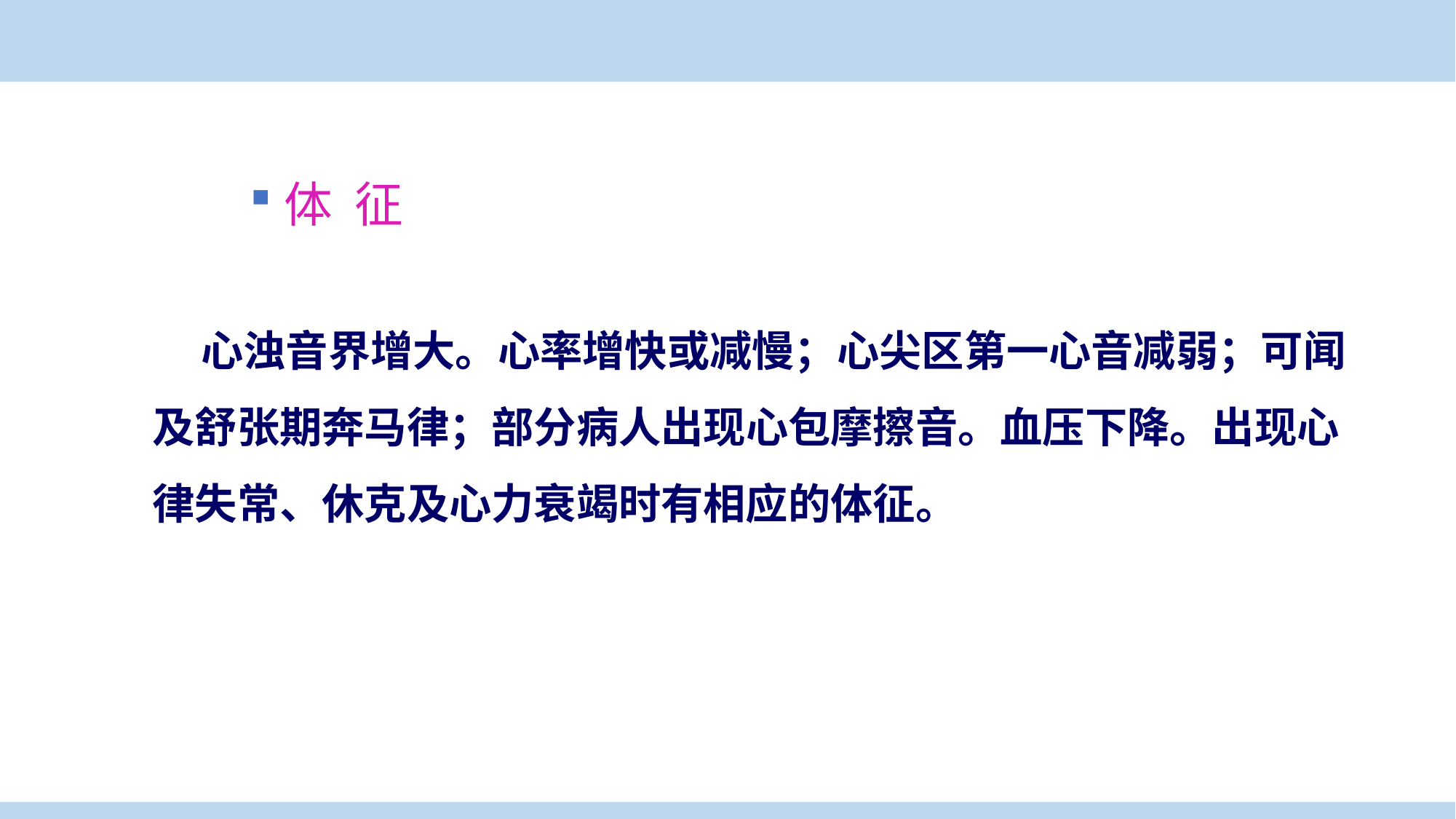

体  征

    心浊音界增大。心率增快或减慢；心尖区第一心音减弱；可闻及舒张期奔马律；部分病人出现心包摩擦音。血压下降。出现心律失常、休克及心力衰竭时有相应的体征。